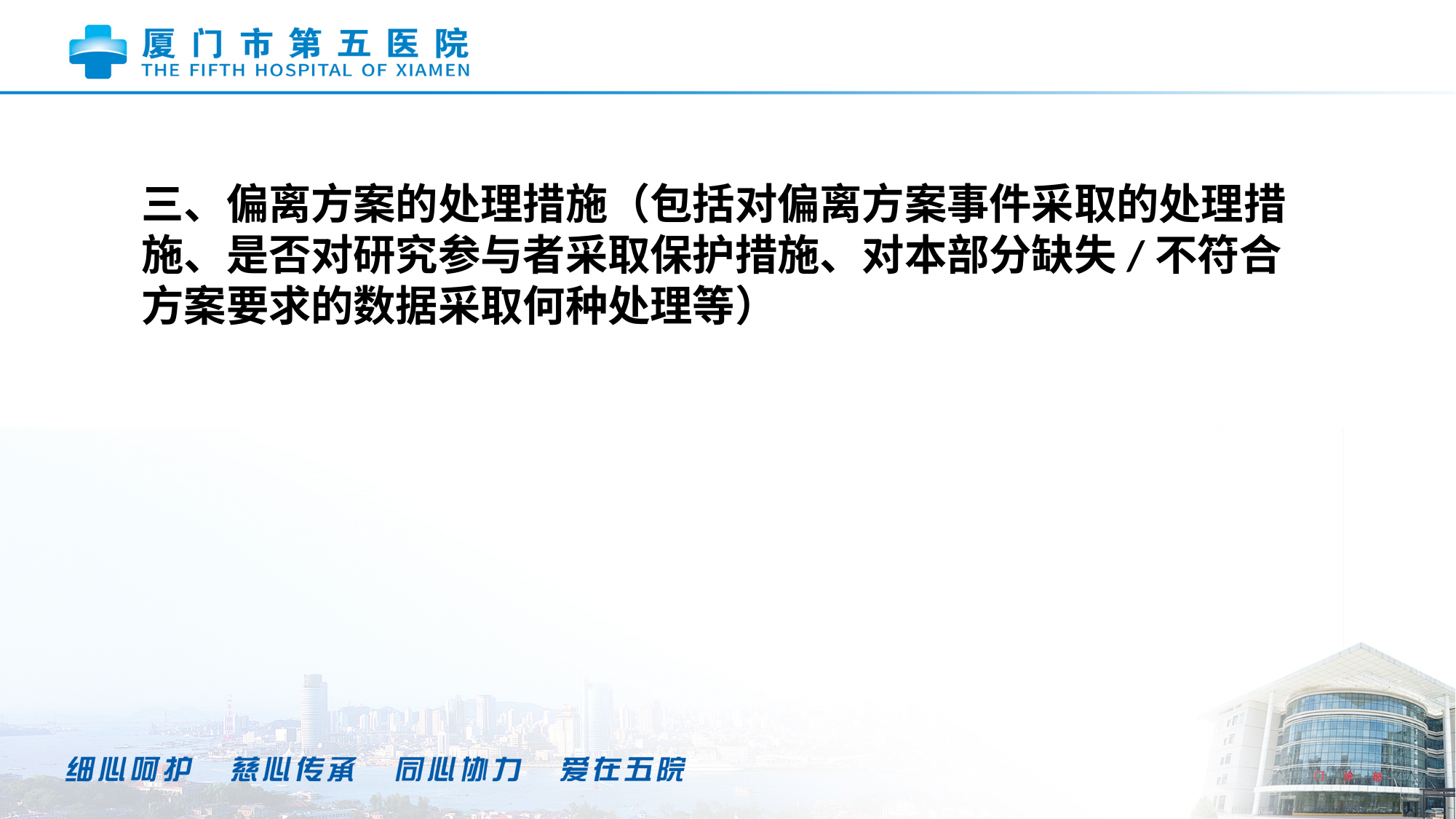

三、偏离方案的处理措施（包括对偏离方案事件采取的处理措施、是否对研究参与者采取保护措施、对本部分缺失/不符合方案要求的数据采取何种处理等）